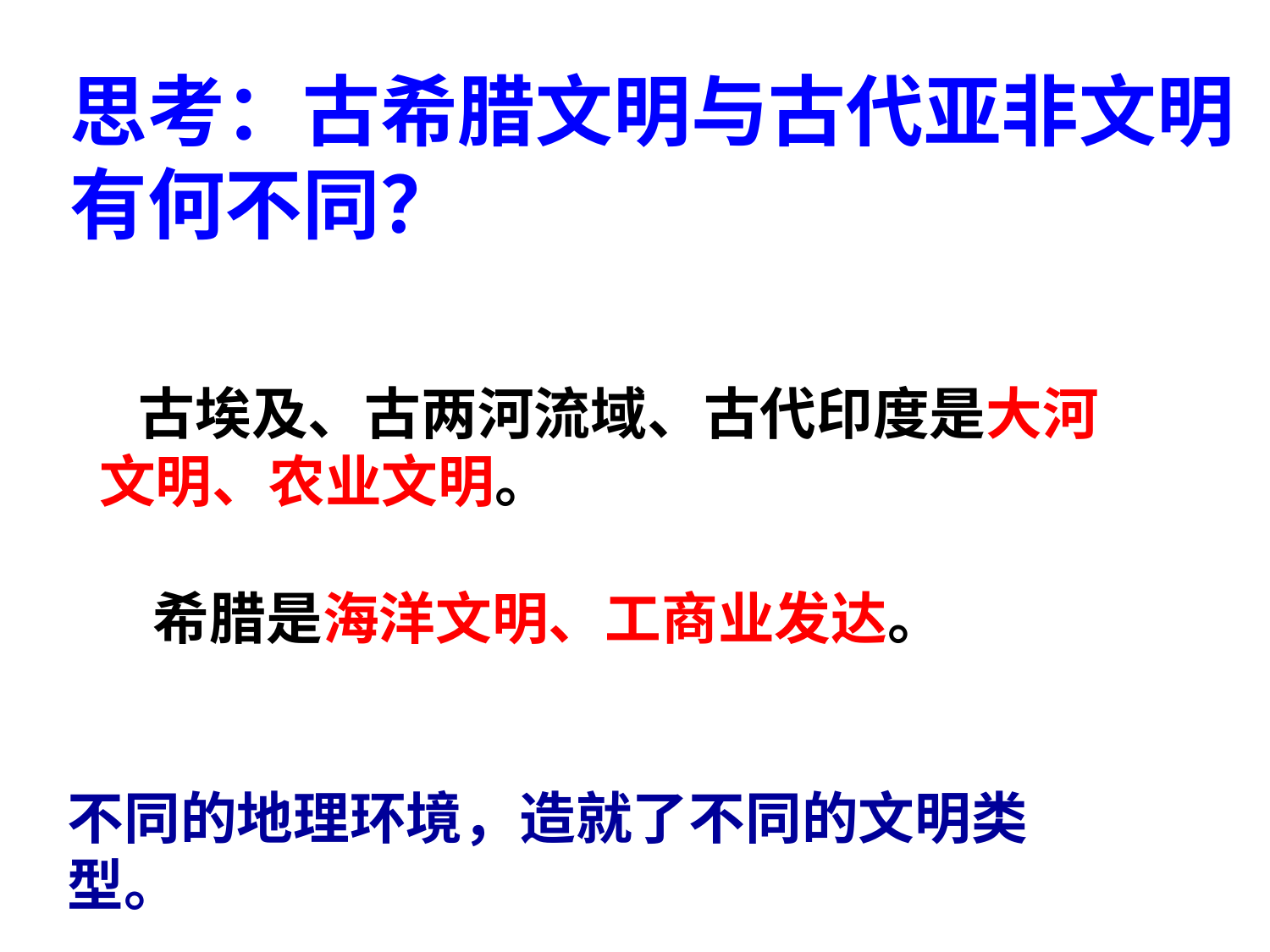

思考：古希腊文明与古代亚非文明有何不同？
# 古埃及、古两河流域、古代印度是大河文明、农业文明。
希腊是海洋文明、工商业发达。
不同的地理环境，造就了不同的文明类型。